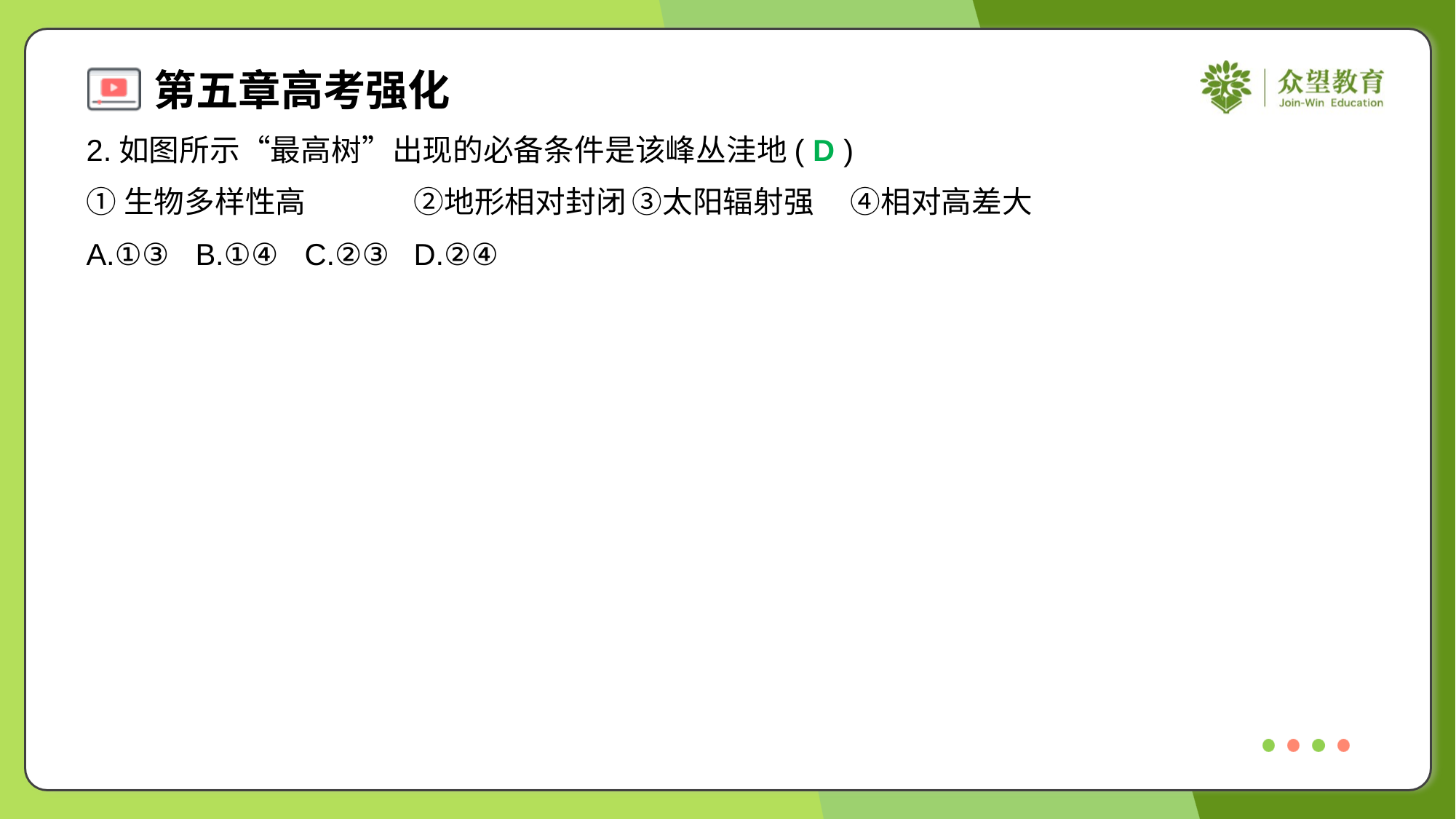

2.如图所示“最高树”出现的必备条件是该峰丛洼地(     )
D
①生物多样性高	②地形相对封闭	③太阳辐射强	④相对高差大
A.①③	B.①④	C.②③	D.②④